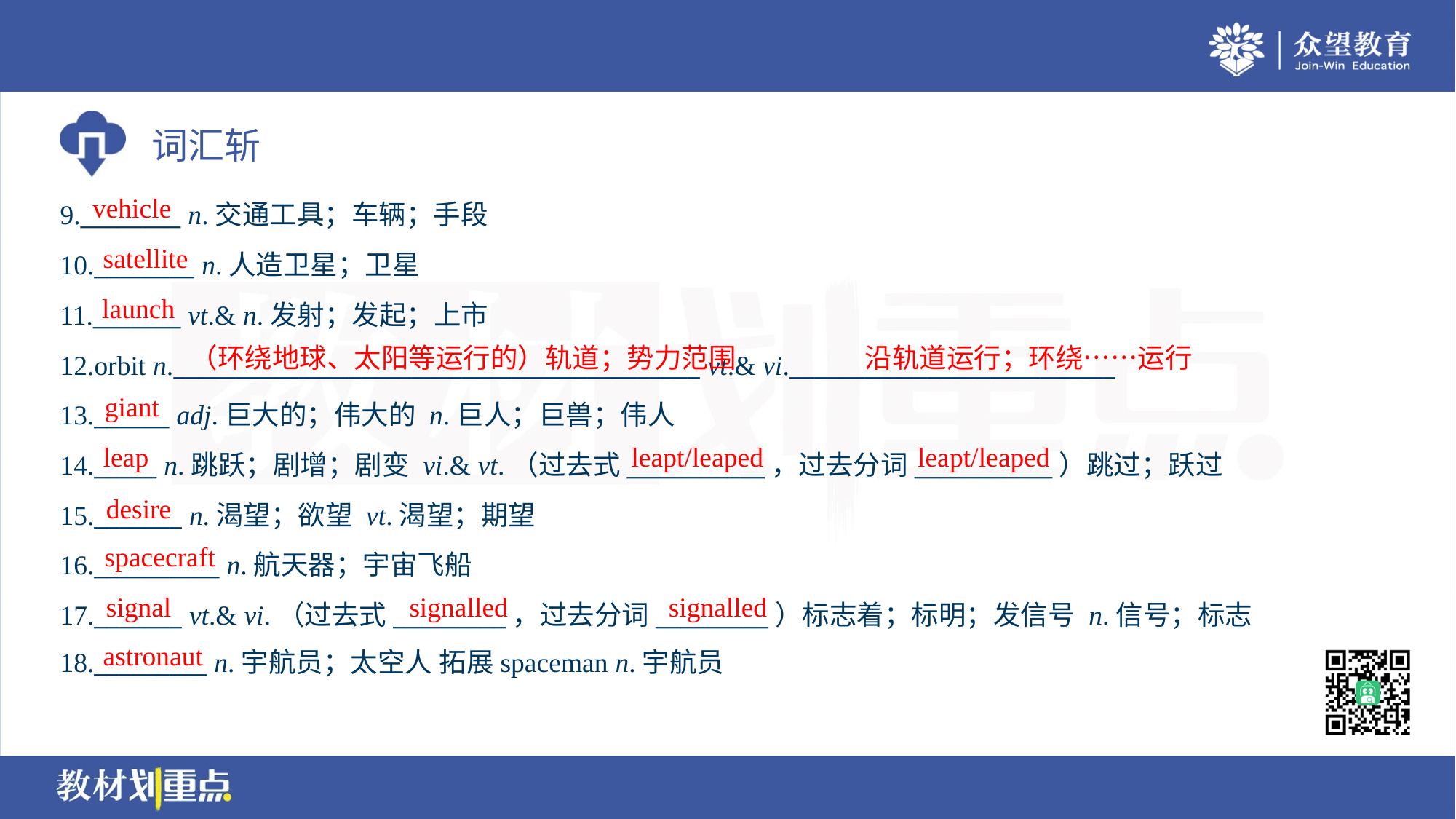

vehicle
9.________ n.交通工具；车辆；手段
10.________ n.人造卫星；卫星
11._______ vt.& n.发射；发起；上市
12.orbit n.__________________________________________ vt.& vi.__________________________
13.______ adj.巨大的；伟大的 n.巨人；巨兽；伟人
14._____ n.跳跃；剧增；剧变 vi.& vt.（过去式___________，过去分词___________）跳过；跃过
15._______ n.渴望；欲望 vt.渴望；期望
16.__________ n.航天器；宇宙飞船
17._______ vt.& vi.（过去式_________，过去分词_________）标志着；标明；发信号 n.信号；标志
18._________ n.宇航员；太空人 拓展spaceman n.宇航员
satellite
launch
（环绕地球、太阳等运行的）轨道；势力范围
沿轨道运行；环绕……运行
giant
leap
leapt/leaped
leapt/leaped
desire
spacecraft
signal
signalled
signalled
astronaut